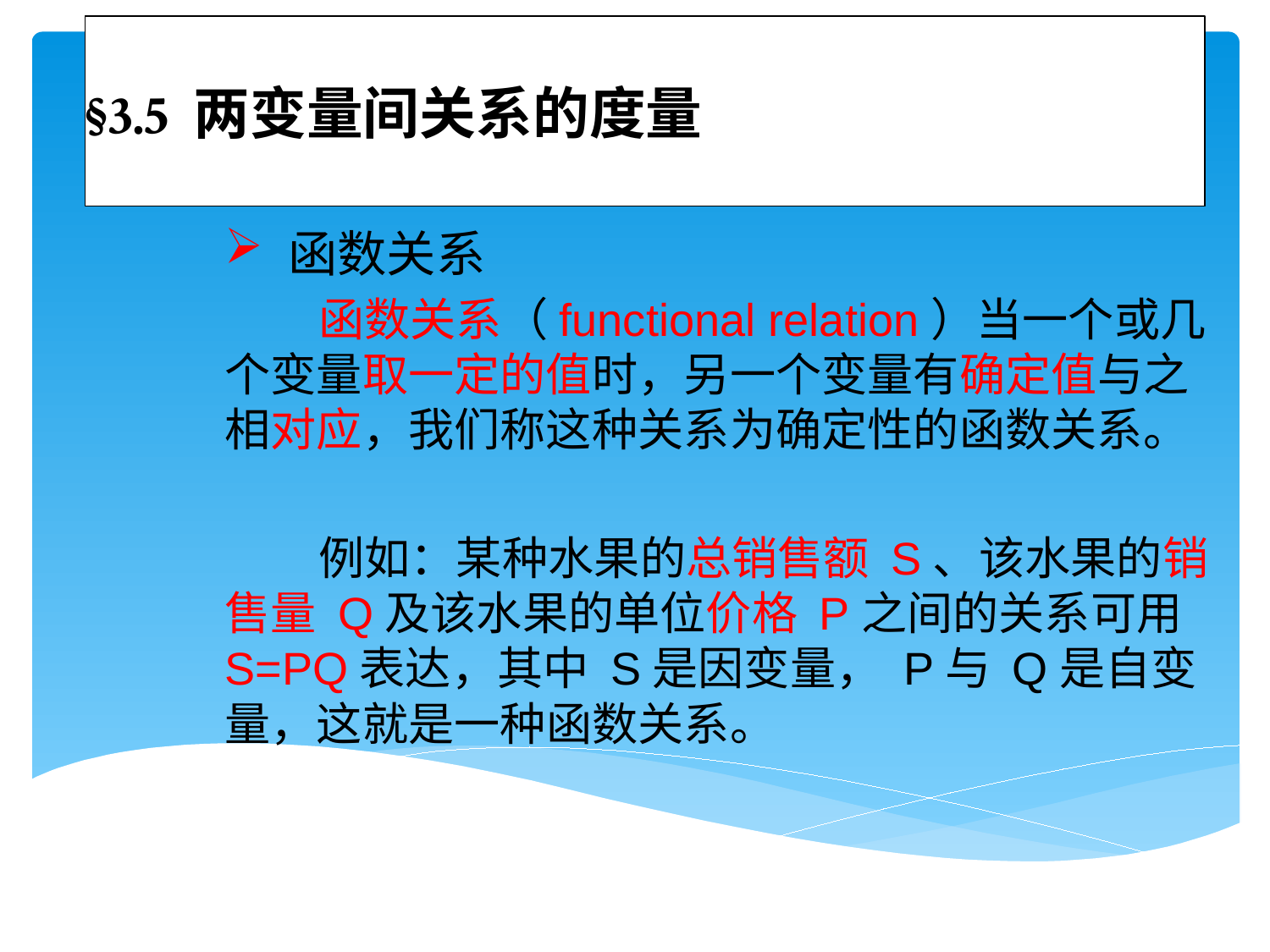

# §3.5 两变量间关系的度量
函数关系
        函数关系（functional relation）当一个或几个变量取一定的值时，另一个变量有确定值与之相对应，我们称这种关系为确定性的函数关系。

        例如：某种水果的总销售额 S、该水果的销售量 Q及该水果的单位价格 P之间的关系可用 S=PQ表达，其中 S是因变量， P与 Q是自变量，这就是一种函数关系。